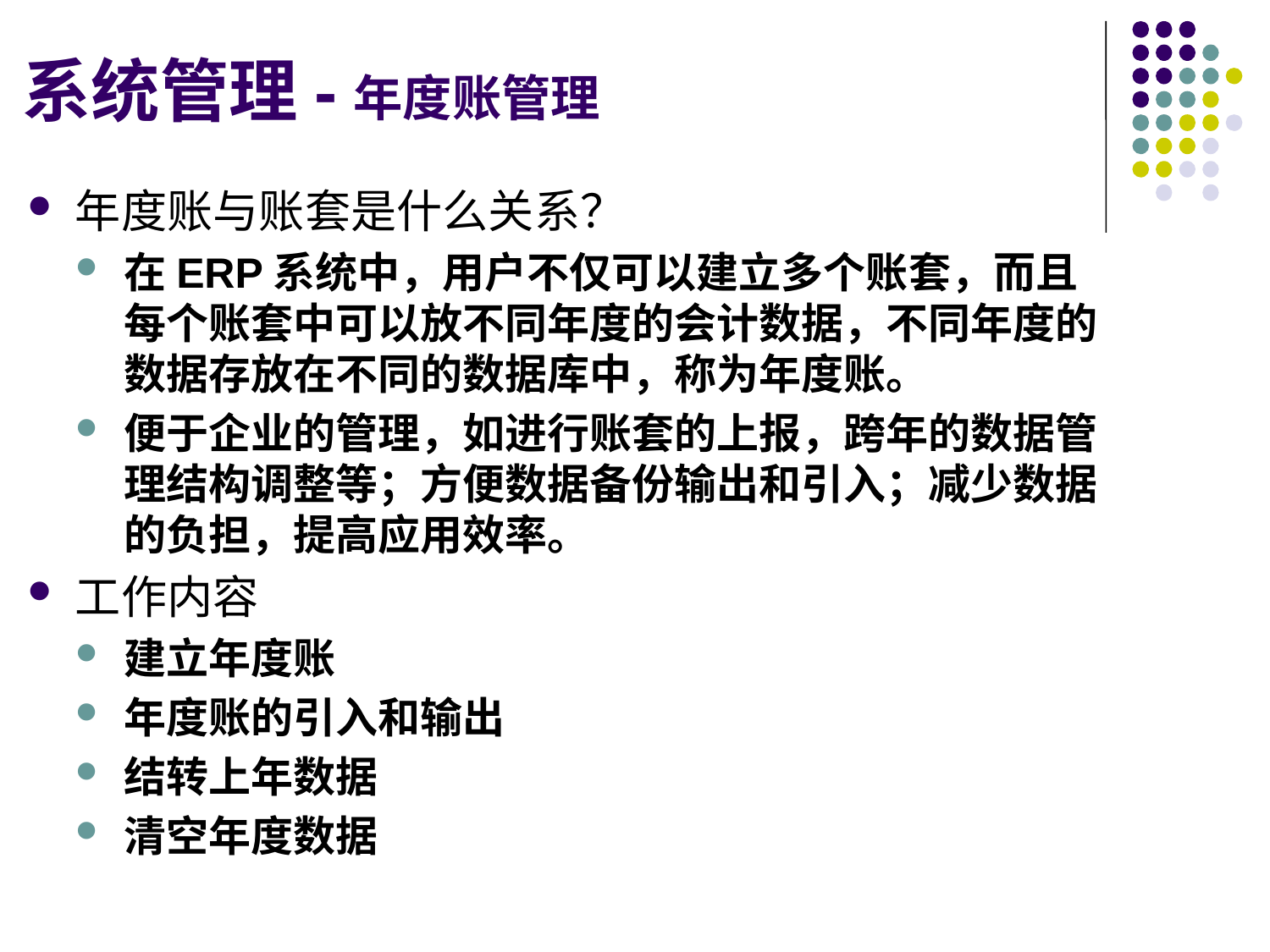

# 系统管理-年度账管理
年度账与账套是什么关系？
在ERP系统中，用户不仅可以建立多个账套，而且每个账套中可以放不同年度的会计数据，不同年度的数据存放在不同的数据库中，称为年度账。
便于企业的管理，如进行账套的上报，跨年的数据管理结构调整等；方便数据备份输出和引入；减少数据的负担，提高应用效率。
工作内容
建立年度账
年度账的引入和输出
结转上年数据
清空年度数据